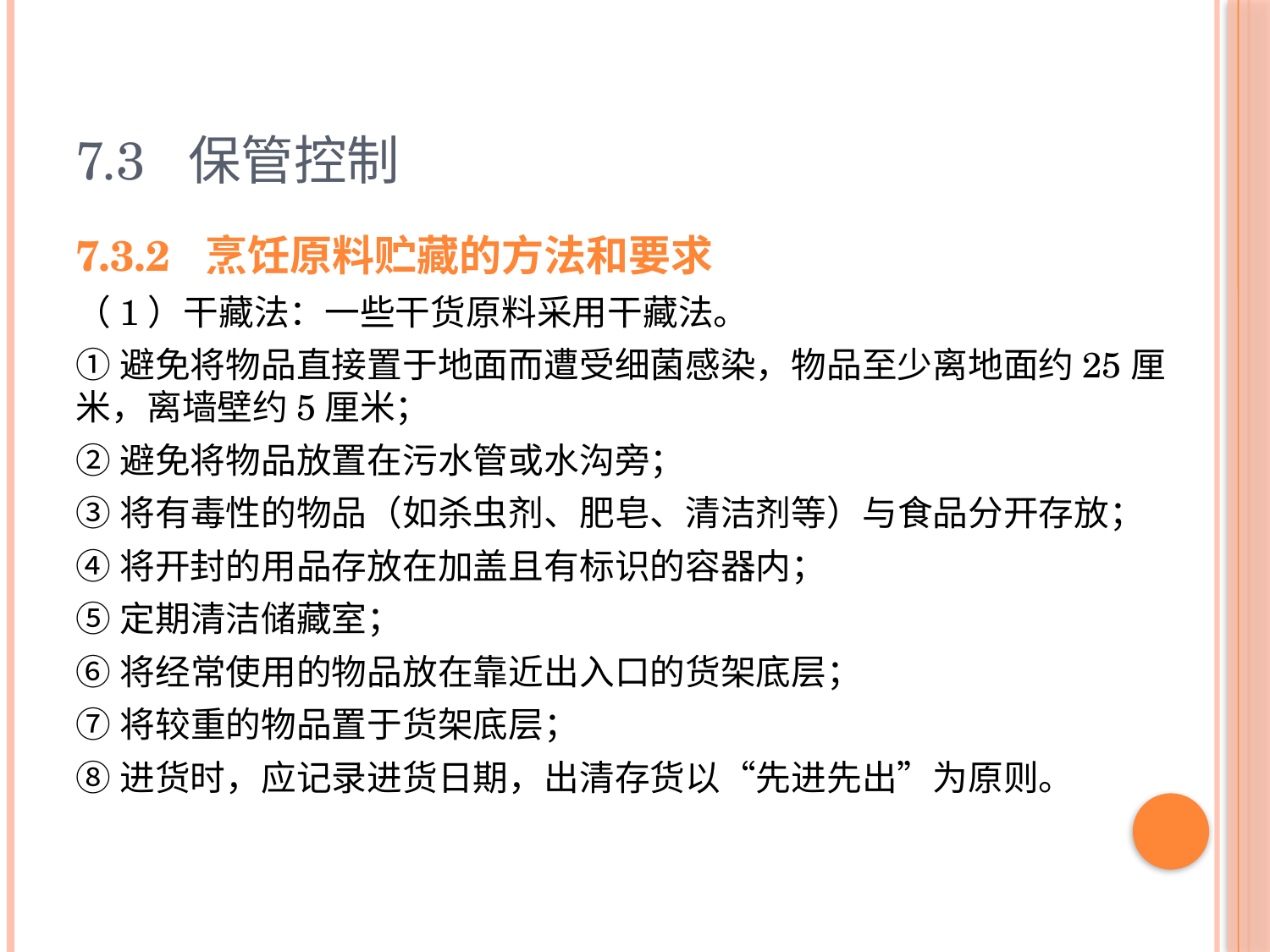

# 7.3  保管控制
7.3.2  烹饪原料贮藏的方法和要求
（1）干藏法：一些干货原料采用干藏法。
①避免将物品直接置于地面而遭受细菌感染，物品至少离地面约25厘米，离墙壁约5厘米；
②避免将物品放置在污水管或水沟旁；
③将有毒性的物品（如杀虫剂、肥皂、清洁剂等）与食品分开存放；
④将开封的用品存放在加盖且有标识的容器内；
⑤定期清洁储藏室；
⑥将经常使用的物品放在靠近出入口的货架底层；
⑦将较重的物品置于货架底层；
⑧进货时，应记录进货日期，出清存货以“先进先出”为原则。